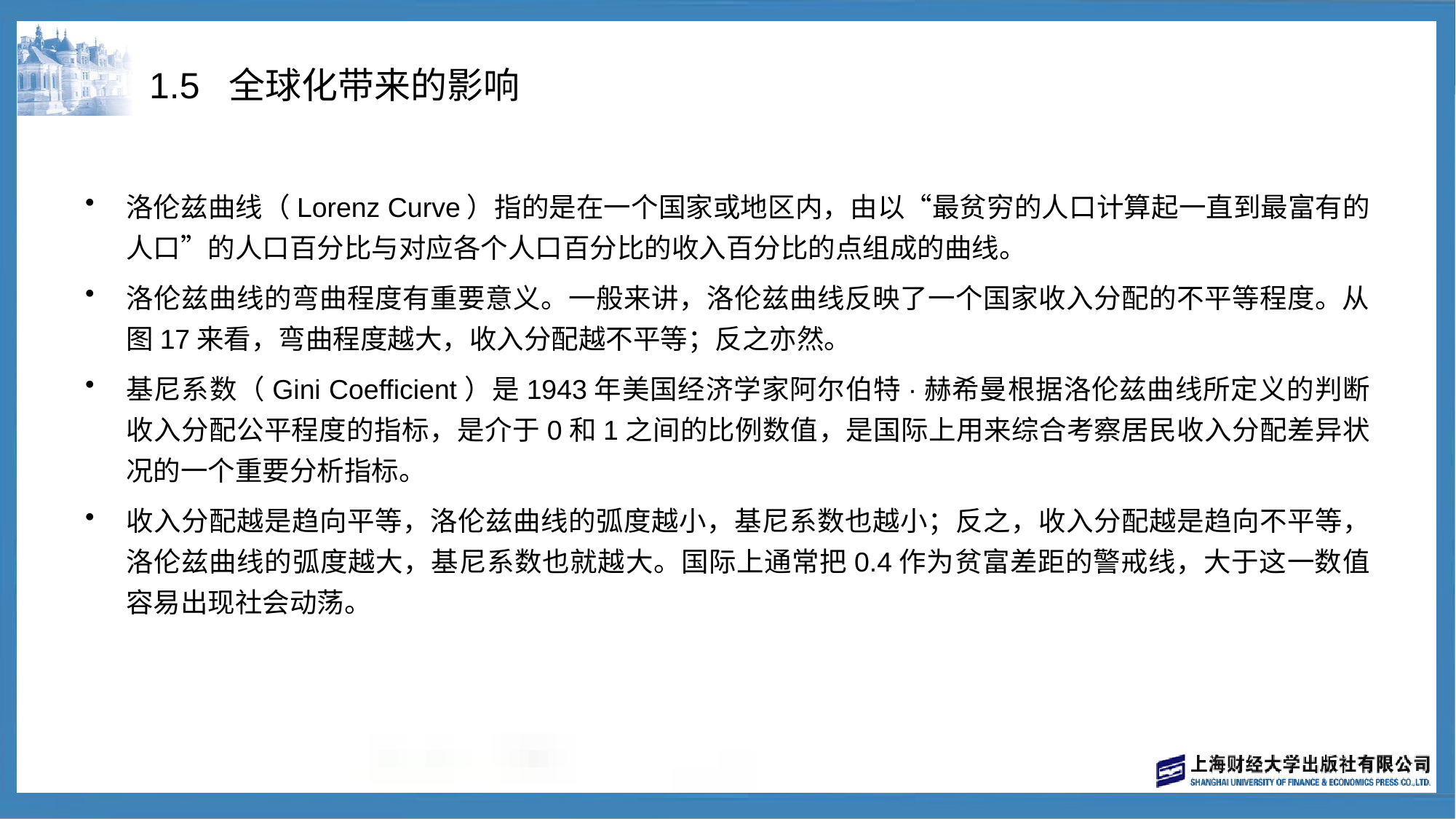

# 1.5  全球化带来的影响
洛伦兹曲线（Lorenz Curve）指的是在一个国家或地区内，由以“最贫穷的人口计算起一直到最富有的人口”的人口百分比与对应各个人口百分比的收入百分比的点组成的曲线。
洛伦兹曲线的弯曲程度有重要意义。一般来讲，洛伦兹曲线反映了一个国家收入分配的不平等程度。从图17来看，弯曲程度越大，收入分配越不平等；反之亦然。
基尼系数（Gini Coefficient）是1943年美国经济学家阿尔伯特·赫希曼根据洛伦兹曲线所定义的判断收入分配公平程度的指标，是介于0和1之间的比例数值，是国际上用来综合考察居民收入分配差异状况的一个重要分析指标。
收入分配越是趋向平等，洛伦兹曲线的弧度越小，基尼系数也越小；反之，收入分配越是趋向不平等，洛伦兹曲线的弧度越大，基尼系数也就越大。国际上通常把0.4作为贫富差距的警戒线，大于这一数值容易出现社会动荡。